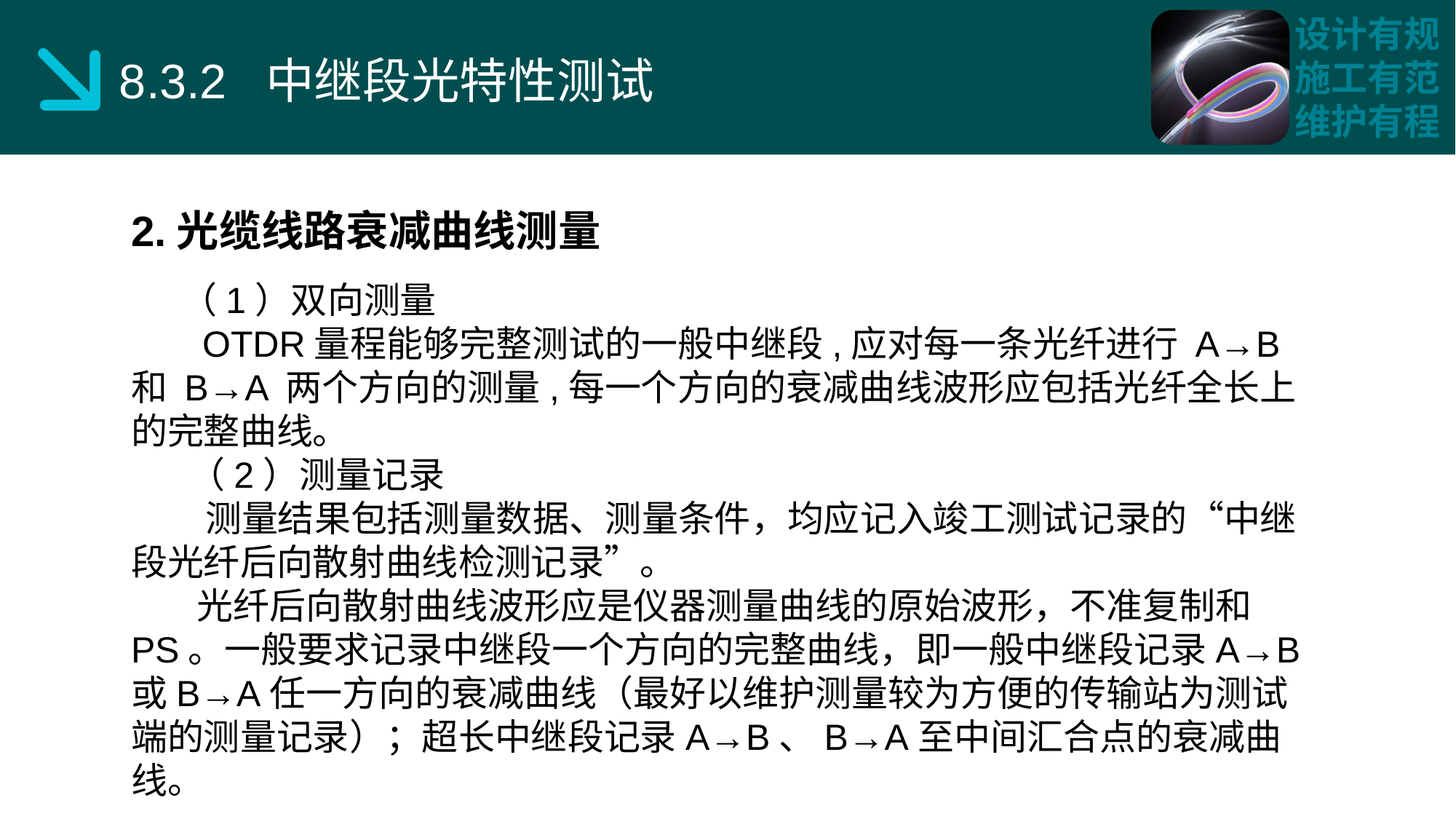

8.3.2  中继段光特性测试

2.光缆线路衰减曲线测量
     （1）双向测量
       OTDR量程能够完整测试的一般中继段,应对每一条光纤进行 A→B和 B→A 两个方向的测量,每一个方向的衰减曲线波形应包括光纤全长上的完整曲线。
      （2）测量记录
        测量结果包括测量数据、测量条件，均应记入竣工测试记录的“中继段光纤后向散射曲线检测记录”。
       光纤后向散射曲线波形应是仪器测量曲线的原始波形，不准复制和PS。一般要求记录中继段一个方向的完整曲线，即一般中继段记录A→B或B→A任一方向的衰减曲线（最好以维护测量较为方便的传输站为测试端的测量记录）；超长中继段记录A→B、B→A至中间汇合点的衰减曲线。